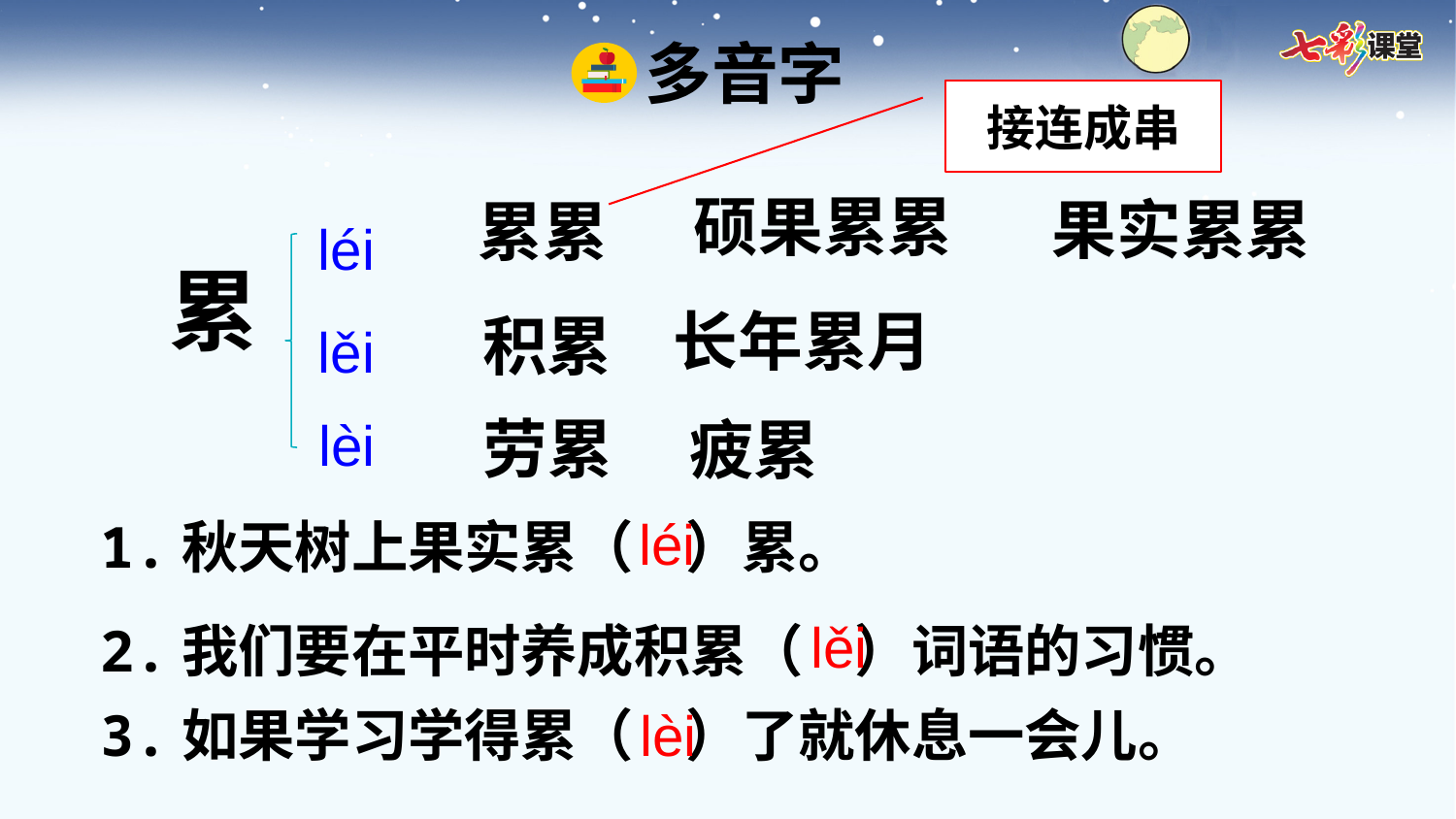

多音字

接连成串
硕果累累
果实累累
累累
léi

累
长年累月
积累
lěi
劳累
疲累
lèi
léi
1.秋天树上果实累（    ）累。
lěi
2.我们要在平时养成积累（    ）词语的习惯。
3.如果学习学得累（    ）了就休息一会儿。
lèi